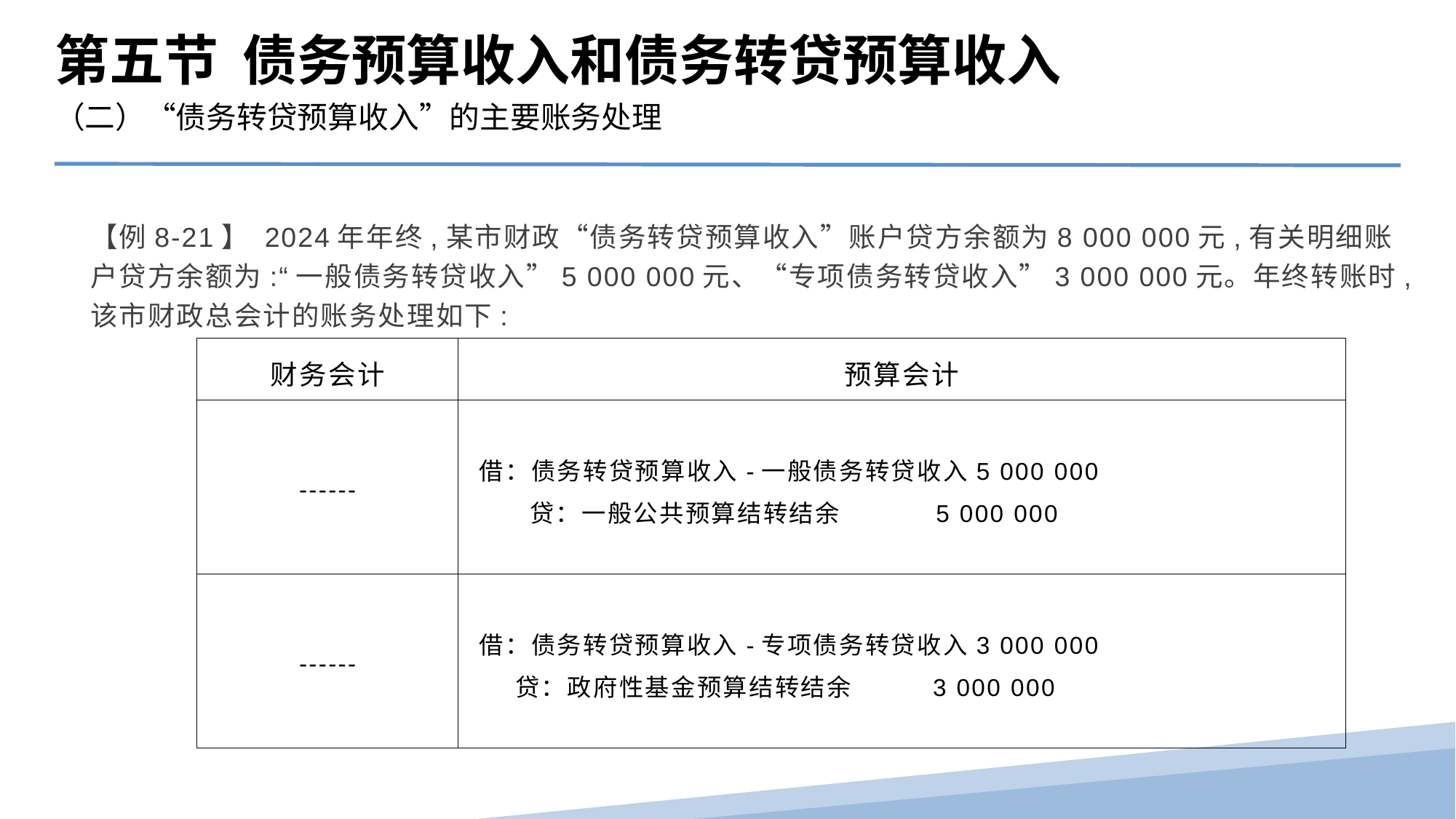

第五节  债务预算收入和债务转贷预算收入
（二）“债务转贷预算收入”的主要账务处理
【例8-21】 2024年年终,某市财政“债务转贷预算收入”账户贷方余额为8 000 000元,有关明细账户贷方余额为:“一般债务转贷收入”5 000 000元、“专项债务转贷收入”3 000 000元。年终转账时,该市财政总会计的账务处理如下:
| 财务会计 | 预算会计 |
| --- | --- |
| ------ | 借：债务转贷预算收入-一般债务转贷收入5 000 000 贷：一般公共预算结转结余 5 000 000 |
| ------ | 借：债务转贷预算收入-专项债务转贷收入3 000 000 贷：政府性基金预算结转结余 3 000 000 |